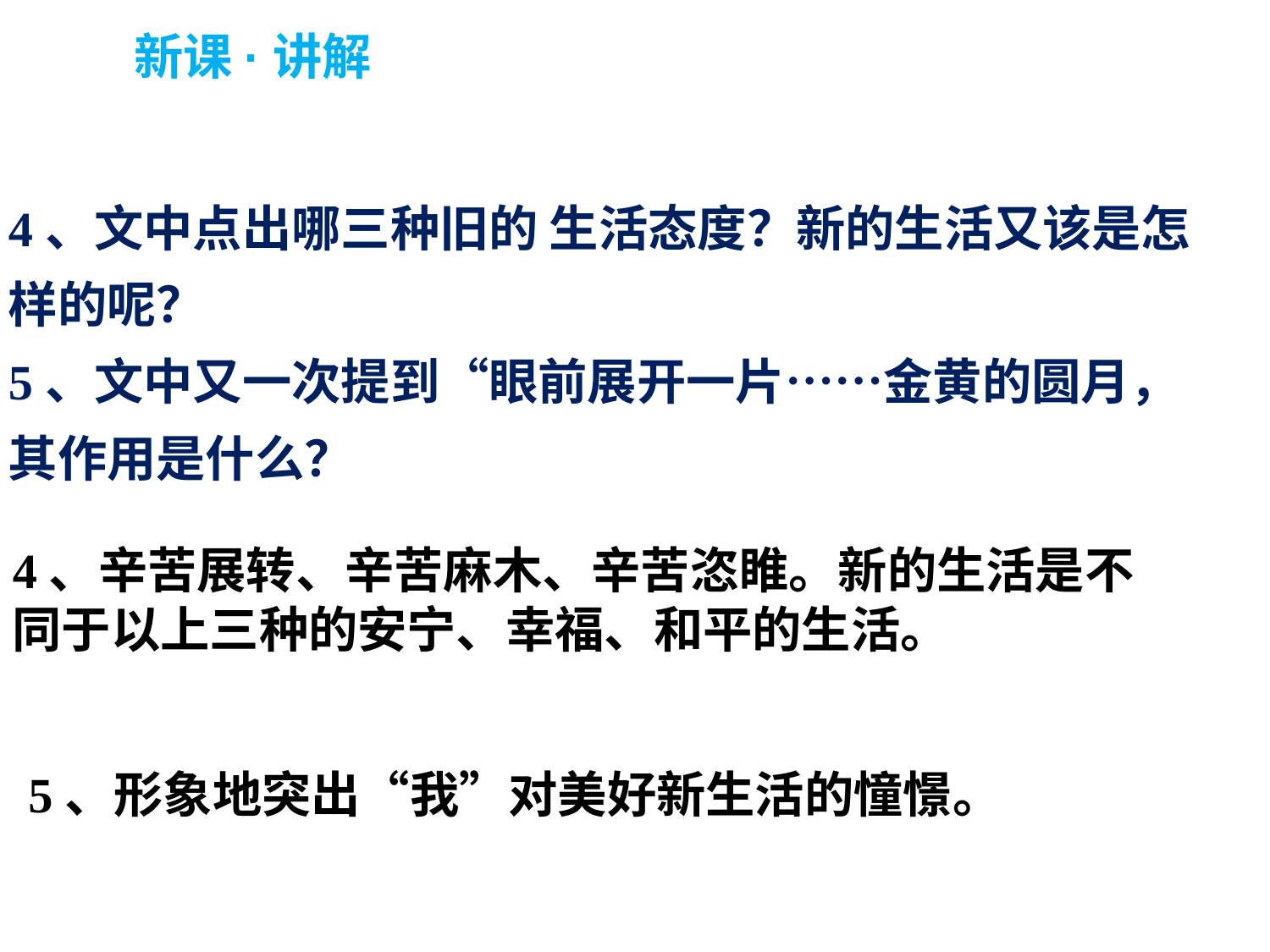

新课·讲解
4、文中点出哪三种旧的 生活态度？新的生活又该是怎样的呢？
5、文中又一次提到“眼前展开一片……金黄的圆月，其作用是什么？

4、辛苦展转、辛苦麻木、辛苦恣睢。新的生活是不同于以上三种的安宁、幸福、和平的生活。
5、形象地突出“我”对美好新生活的憧憬。